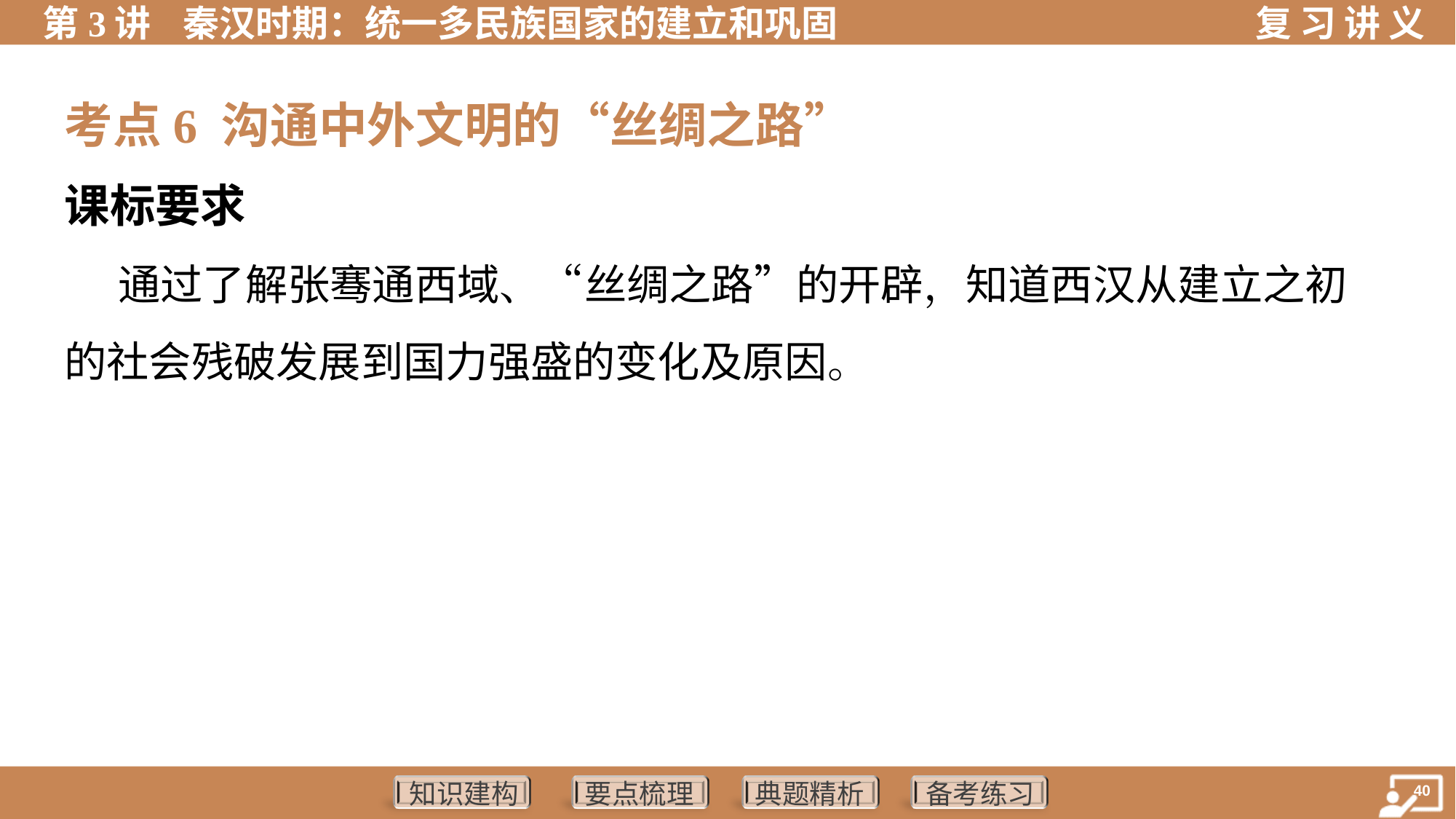

考点6 沟通中外文明的“丝绸之路”
课标要求
    通过了解张骞通西域、“丝绸之路”的开辟，知道西汉从建立之初
的社会残破发展到国力强盛的变化及原因。